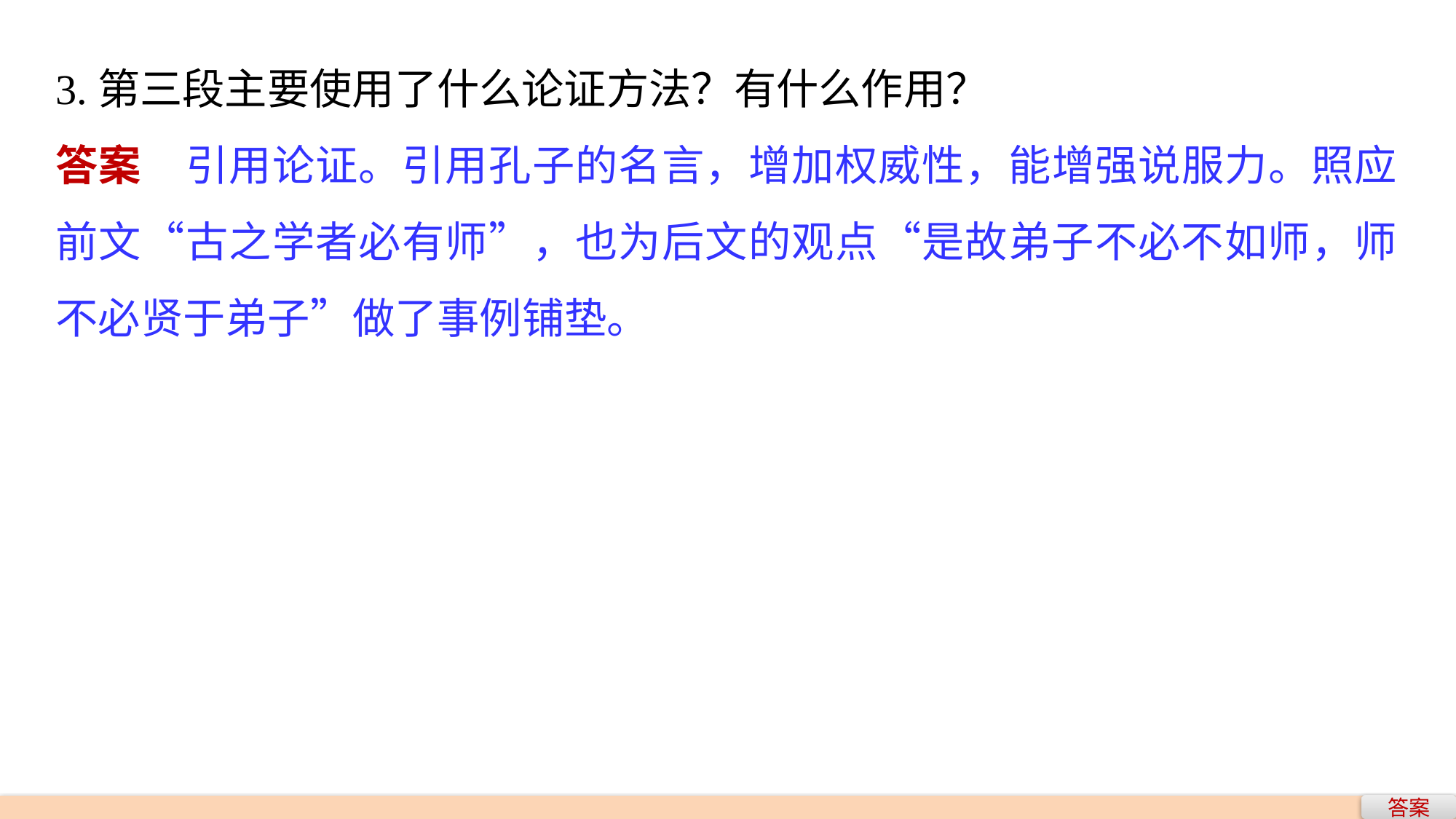

3.第三段主要使用了什么论证方法？有什么作用？
答案　引用论证。引用孔子的名言，增加权威性，能增强说服力。照应前文“古之学者必有师”，也为后文的观点“是故弟子不必不如师，师不必贤于弟子”做了事例铺垫。
答案